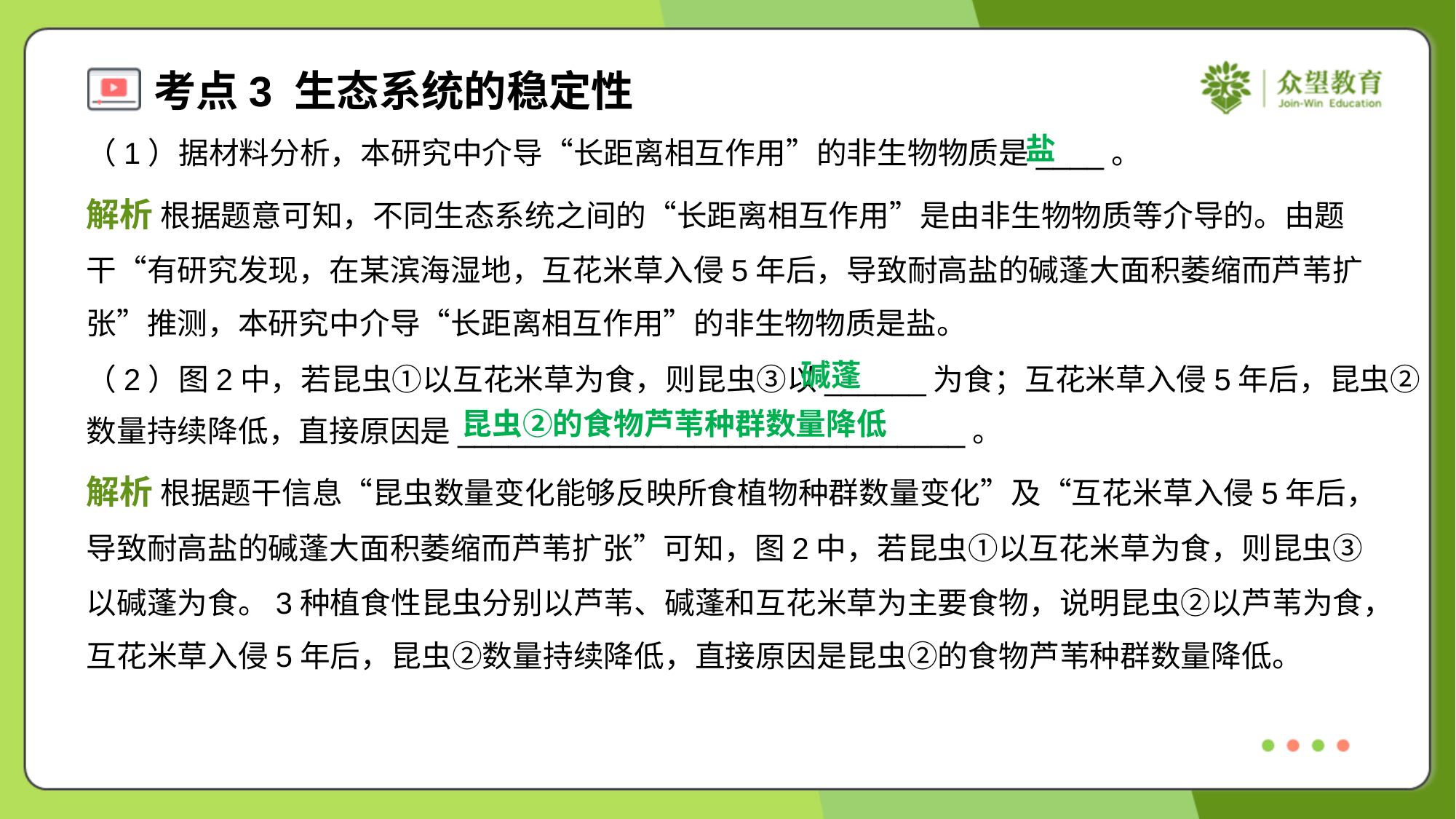

盐
（1）据材料分析，本研究中介导“长距离相互作用”的非生物物质是____。
解析 根据题意可知，不同生态系统之间的“长距离相互作用”是由非生物物质等介导的。由题
干“有研究发现，在某滨海湿地，互花米草入侵5年后，导致耐高盐的碱蓬大面积萎缩而芦苇扩
张”推测，本研究中介导“长距离相互作用”的非生物物质是盐。
碱蓬
（2）图2中，若昆虫①以互花米草为食，则昆虫③以______为食；互花米草入侵5年后，昆虫②
数量持续降低，直接原因是______________________________。
昆虫②的食物芦苇种群数量降低
解析 根据题干信息“昆虫数量变化能够反映所食植物种群数量变化”及“互花米草入侵5年后，
导致耐高盐的碱蓬大面积萎缩而芦苇扩张”可知，图2中，若昆虫①以互花米草为食，则昆虫③
以碱蓬为食。3种植食性昆虫分别以芦苇、碱蓬和互花米草为主要食物，说明昆虫②以芦苇为食，
互花米草入侵5年后，昆虫②数量持续降低，直接原因是昆虫②的食物芦苇种群数量降低。